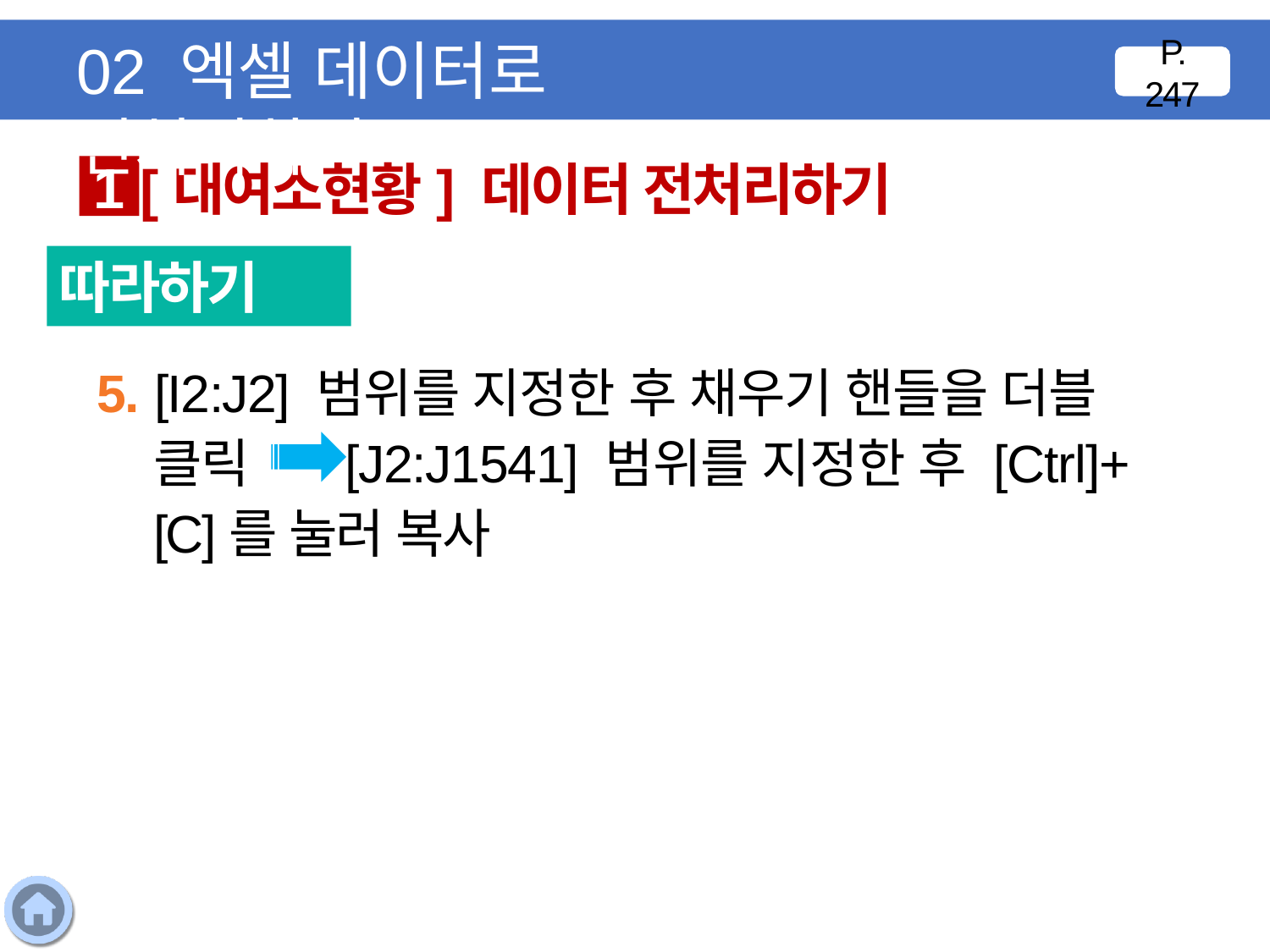

02 엑셀 데이터로 전처리하기
P. 247
[대여소현황] 데이터 전처리하기
1
따라하기
5. [I2:J2] 범위를 지정한 후 채우기 핸들을 더블 클릭      [J2:J1541] 범위를 지정한 후 [Ctrl]+
[C]를 눌러 복사